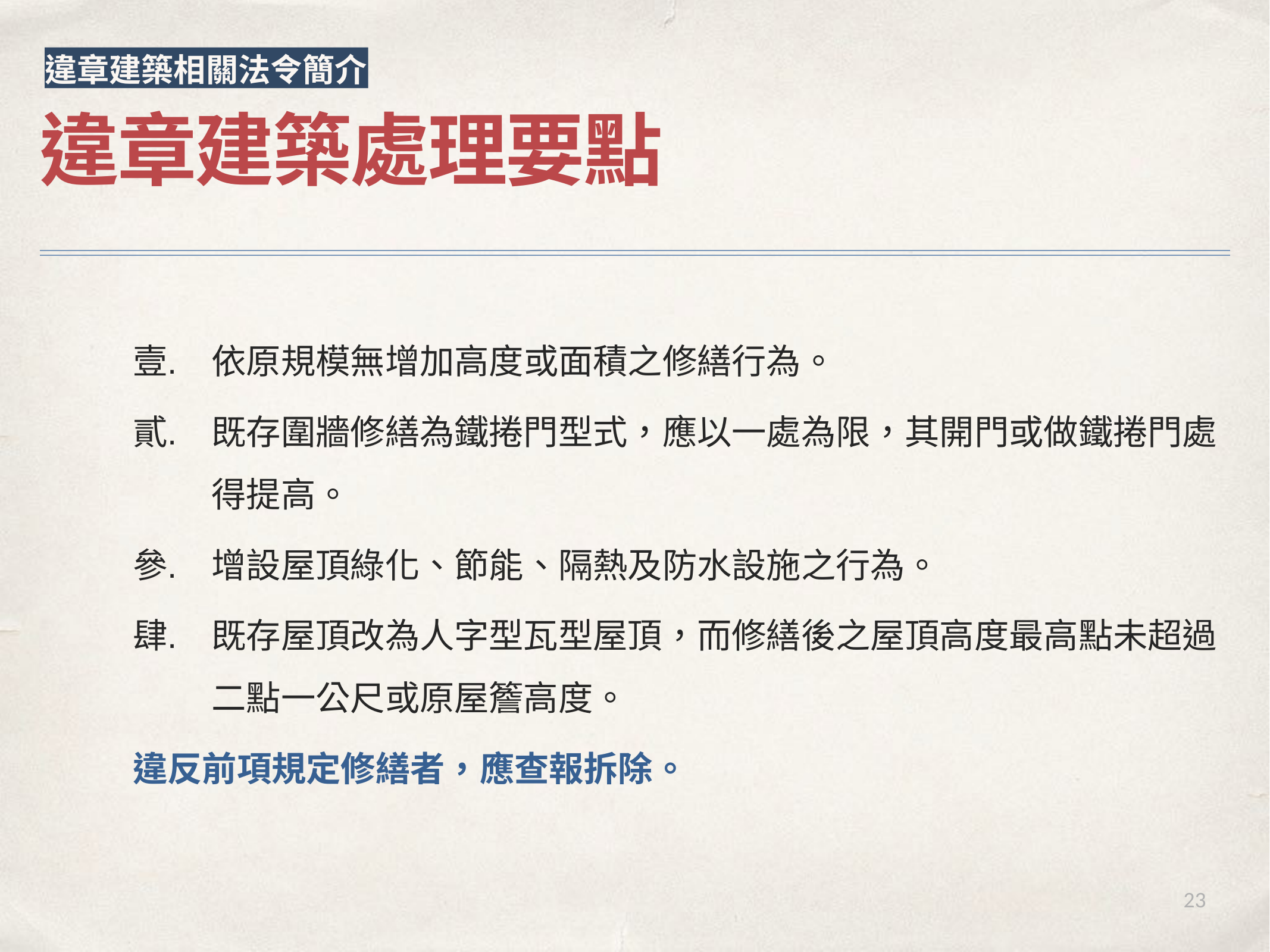

違章建築相關法令簡介
違章建築處理要點

依原規模無增加高度或面積之修繕行為。
既存圍牆修繕為鐵捲門型式，應以一處為限，其開門或做鐵捲門處得提高。
增設屋頂綠化、節能、隔熱及防水設施之行為。
既存屋頂改為人字型瓦型屋頂，而修繕後之屋頂高度最高點未超過二點一公尺或原屋簷高度。
違反前項規定修繕者，應查報拆除。
23